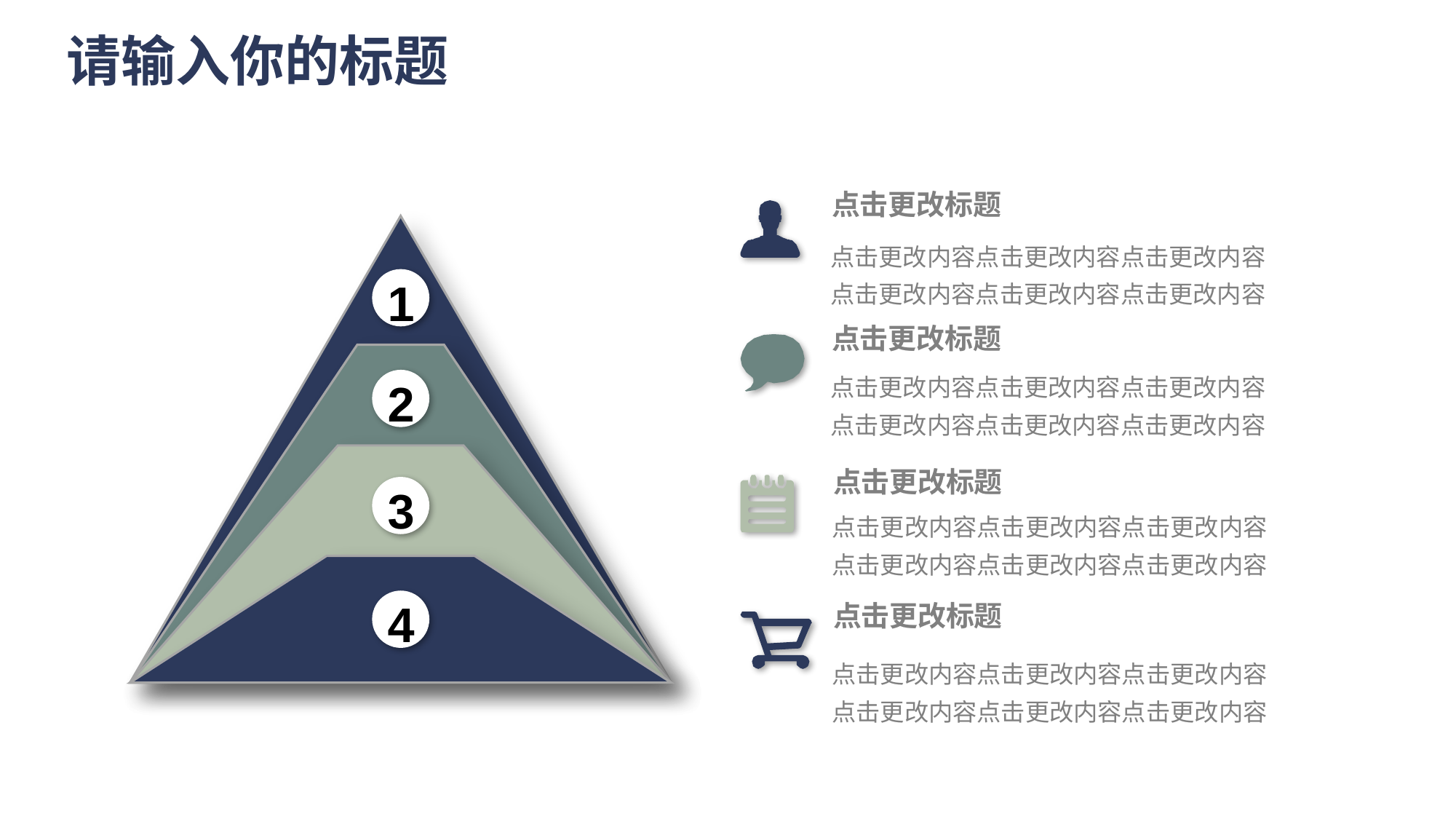

点击更改标题
点击更改内容点击更改内容点击更改内容点击更改内容点击更改内容点击更改内容

1

点击更改标题
点击更改内容点击更改内容点击更改内容点击更改内容点击更改内容点击更改内容

2

点击更改标题
点击更改内容点击更改内容点击更改内容点击更改内容点击更改内容点击更改内容
3

4

点击更改标题
点击更改内容点击更改内容点击更改内容点击更改内容点击更改内容点击更改内容